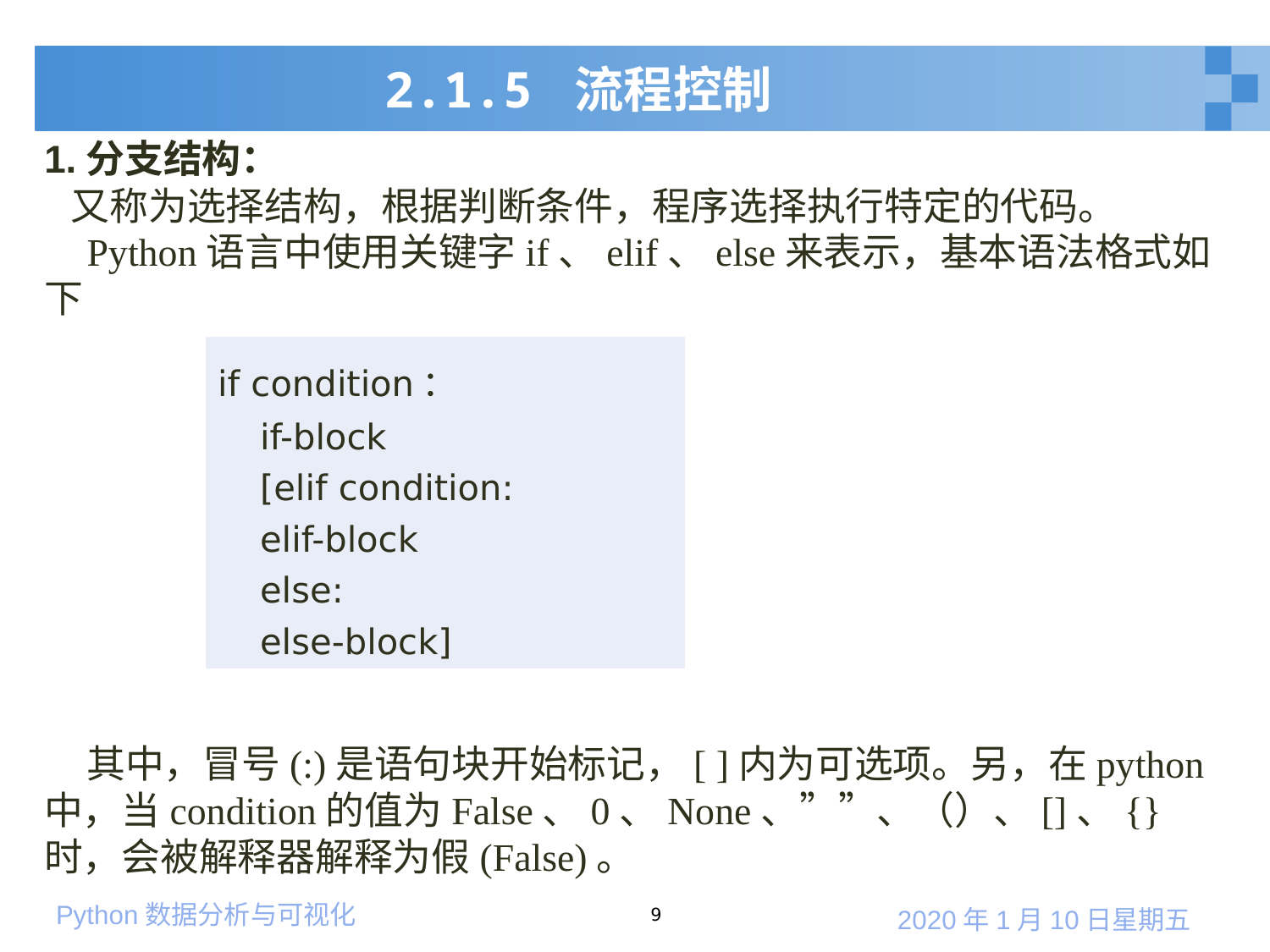

# 2.1.5 流程控制
1.分支结构：
  又称为选择结构，根据判断条件，程序选择执行特定的代码。
Python语言中使用关键字if、elif、else来表示，基本语法格式如下

其中，冒号(:)是语句块开始标记，[ ]内为可选项。另，在python中，当condition的值为False、0、None、””、（）、[]、{}时，会被解释器解释为假(False)。
| if condition： if-block [elif condition: elif-block else: else-block] |
| --- |
9
2020年1月10日星期五